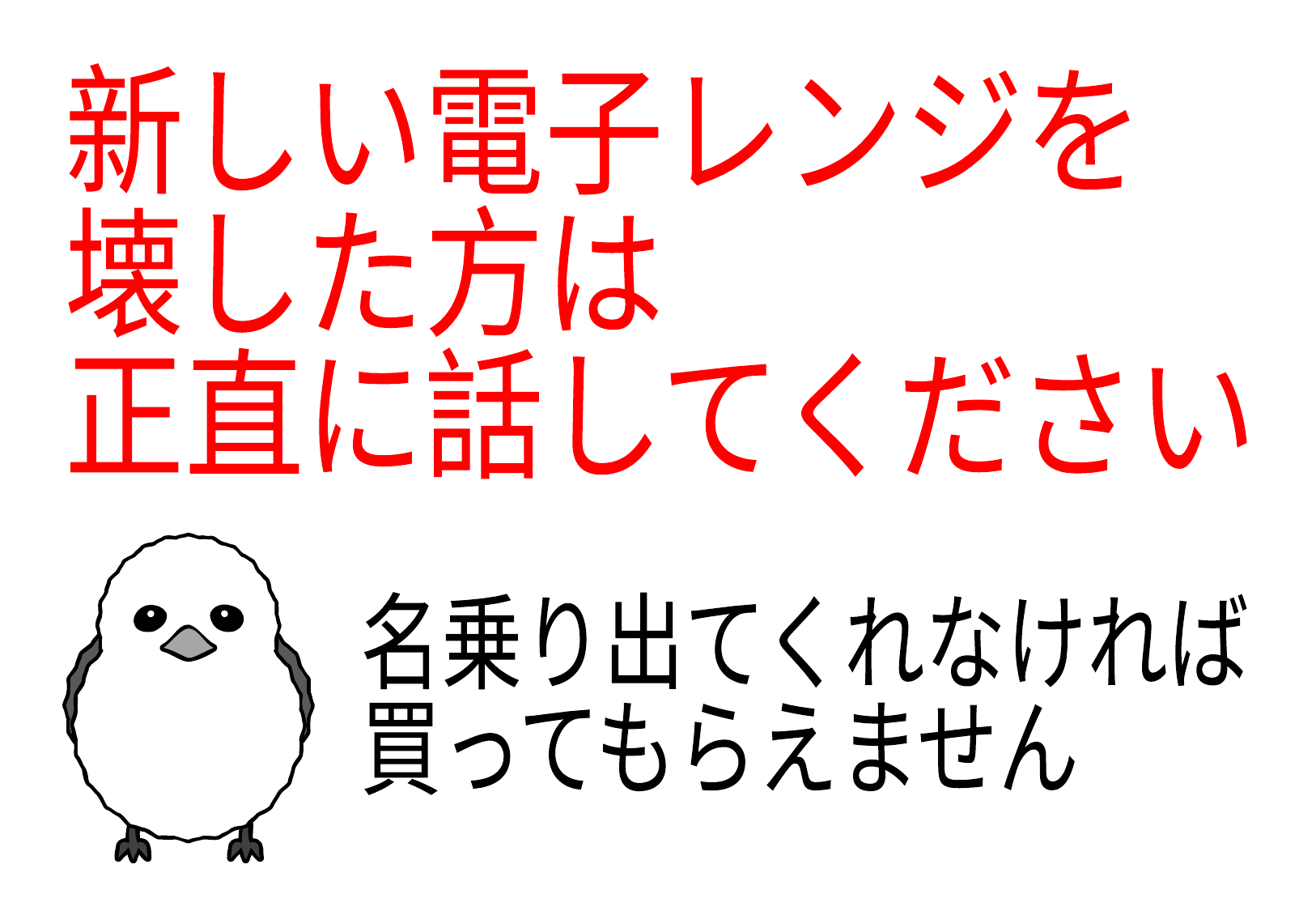

新しい電子レンジを
壊した方は
正直に話してください

名乗り出てくれなければ
買ってもらえません